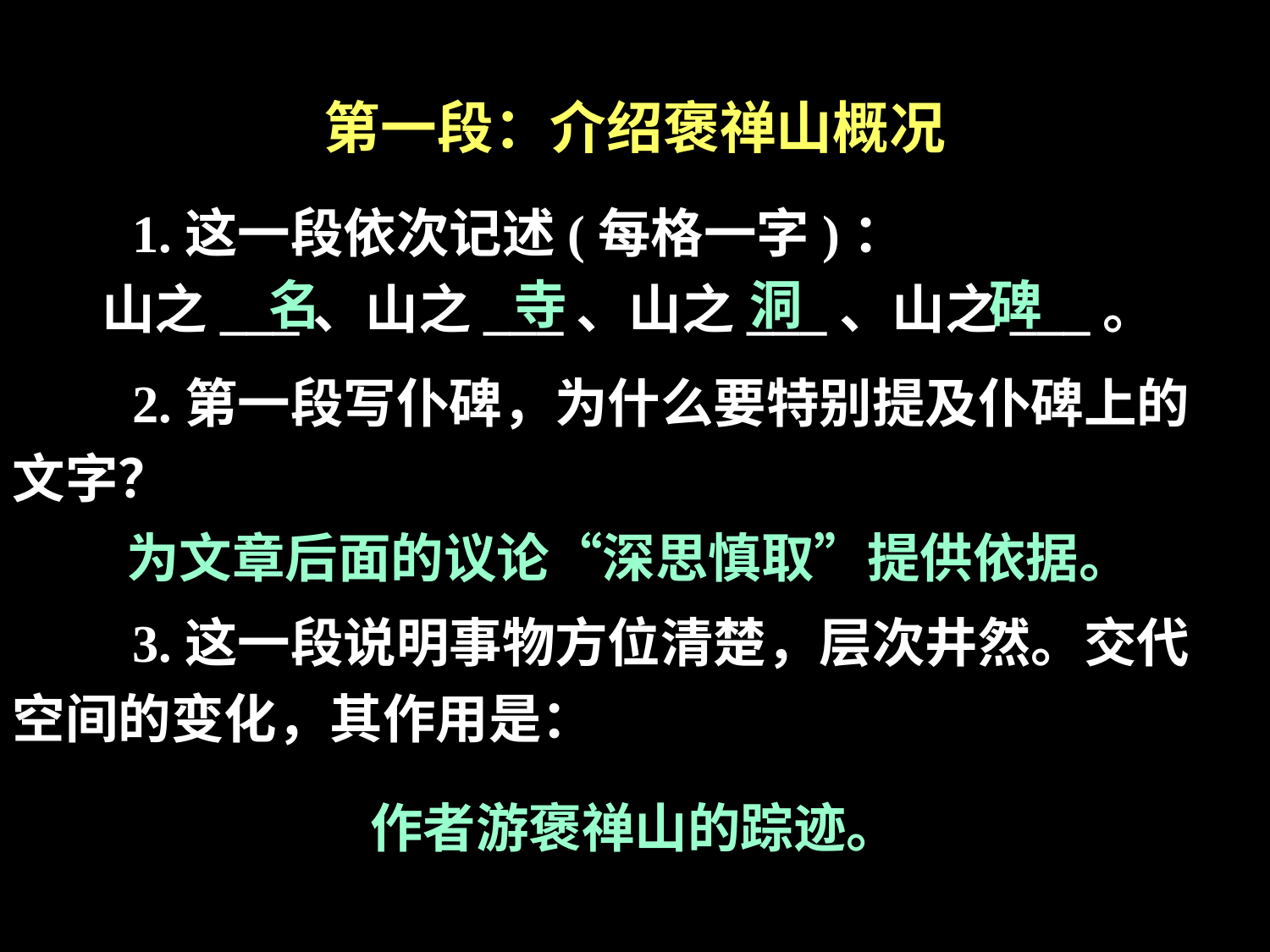

第一段：介绍褒禅山概况
         1.这一段依次记述(每格一字)：
山之___、山之___、山之___、山之___。
名
寺
洞
碑
         2.第一段写仆碑，为什么要特别提及仆碑上的
文字？
为文章后面的议论“深思慎取”提供依据。
         3.这一段说明事物方位清楚，层次井然。交代
空间的变化，其作用是：
作者游褒禅山的踪迹。